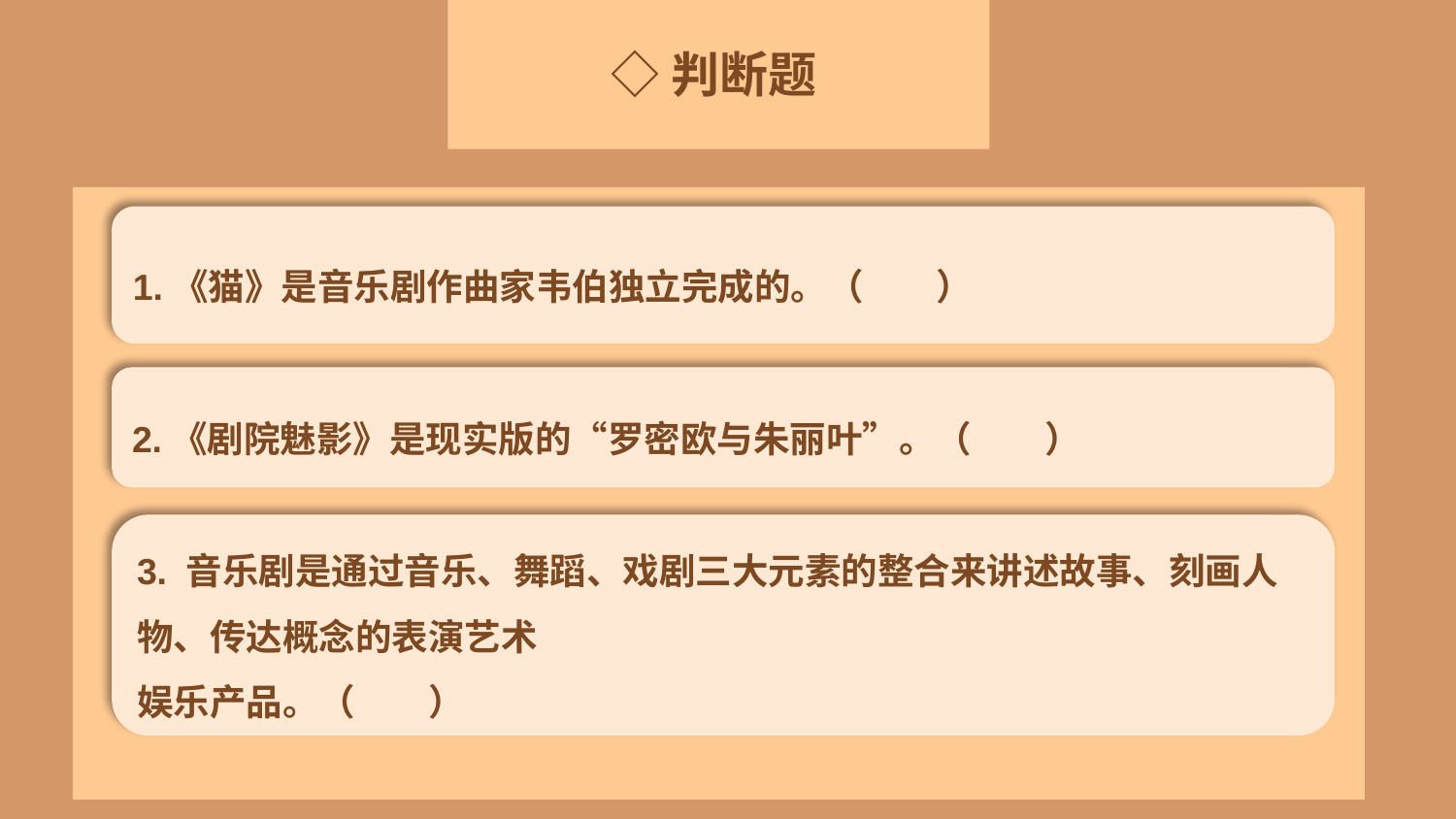

◇判断题

1.《猫》是音乐剧作曲家韦伯独立完成的。（　　）
2.《剧院魅影》是现实版的“罗密欧与朱丽叶”。（　　）
3. 音乐剧是通过音乐、舞蹈、戏剧三大元素的整合来讲述故事、刻画人物、传达概念的表演艺术
娱乐产品。（　　）